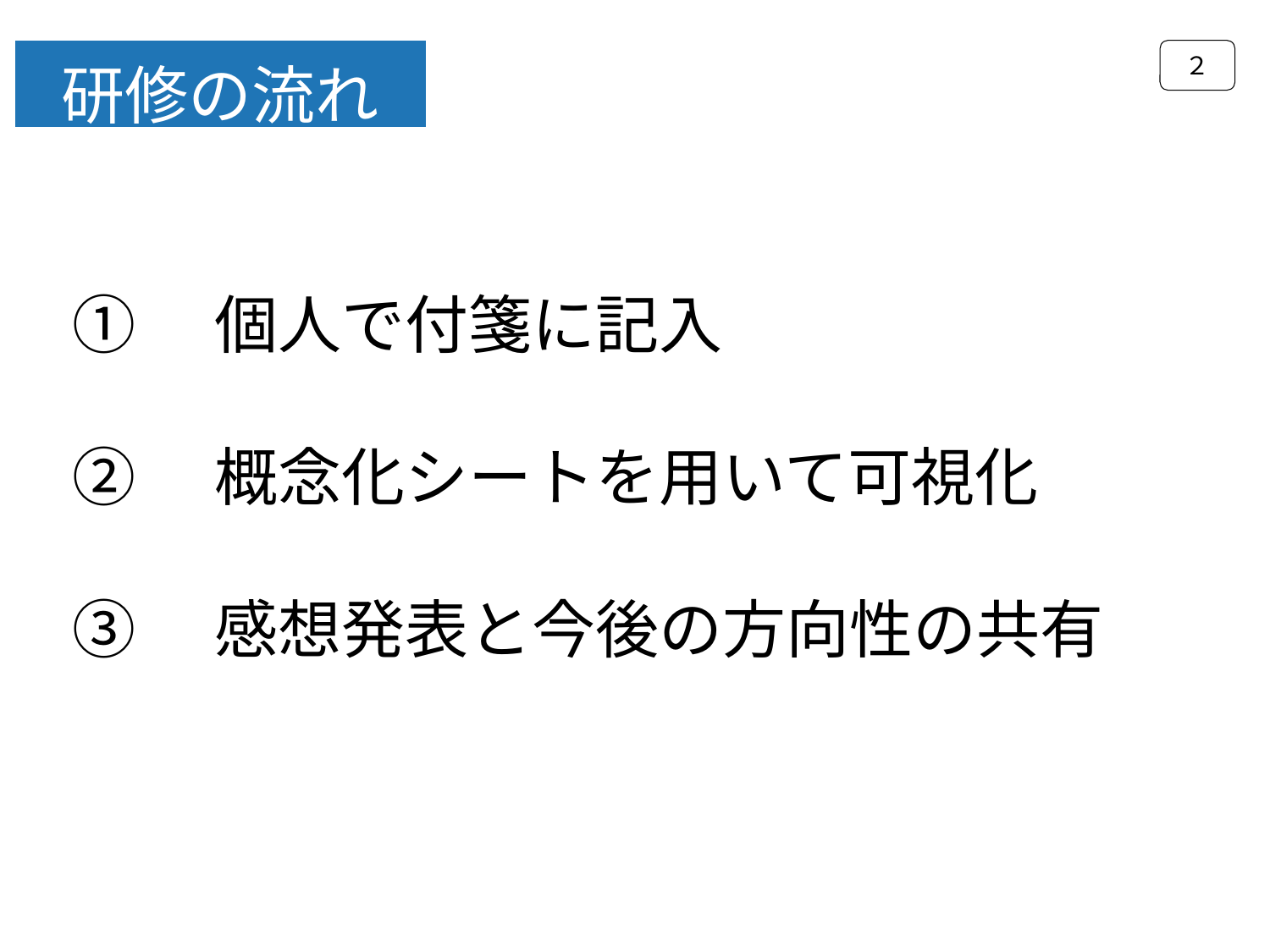

２
研修の流れ
①　個人で付箋に記入

②　概念化シートを用いて可視化

③　感想発表と今後の方向性の共有